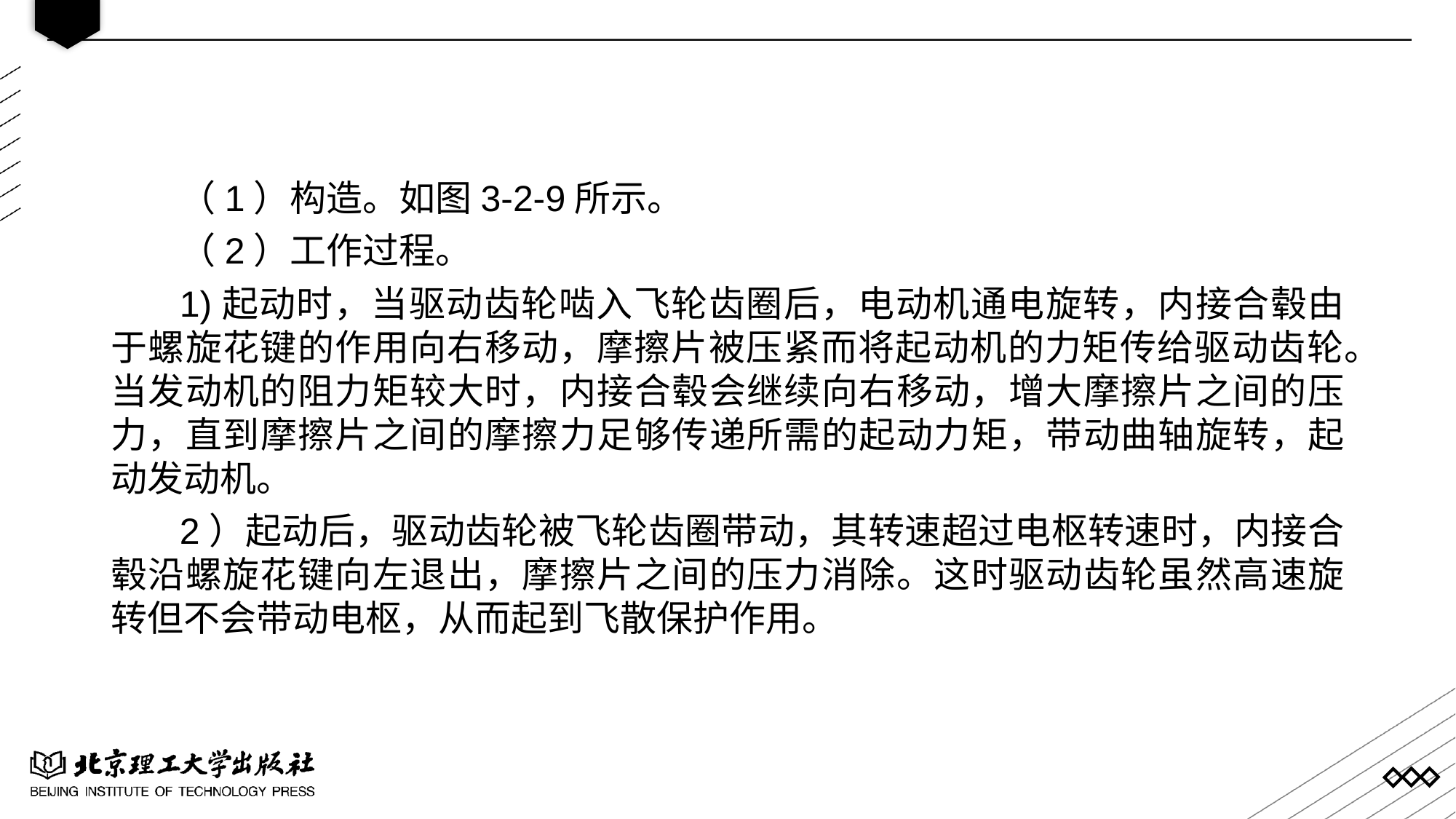

（1）构造。如图3-2-9所示。
（2）工作过程。
1)起动时，当驱动齿轮啮入飞轮齿圈后，电动机通电旋转，内接合毂由于螺旋花键的作用向右移动，摩擦片被压紧而将起动机的力矩传给驱动齿轮。当发动机的阻力矩较大时，内接合毂会继续向右移动，增大摩擦片之间的压力，直到摩擦片之间的摩擦力足够传递所需的起动力矩，带动曲轴旋转，起动发动机。
2）起动后，驱动齿轮被飞轮齿圈带动，其转速超过电枢转速时，内接合毂沿螺旋花键向左退出，摩擦片之间的压力消除。这时驱动齿轮虽然高速旋转但不会带动电枢，从而起到飞散保护作用。